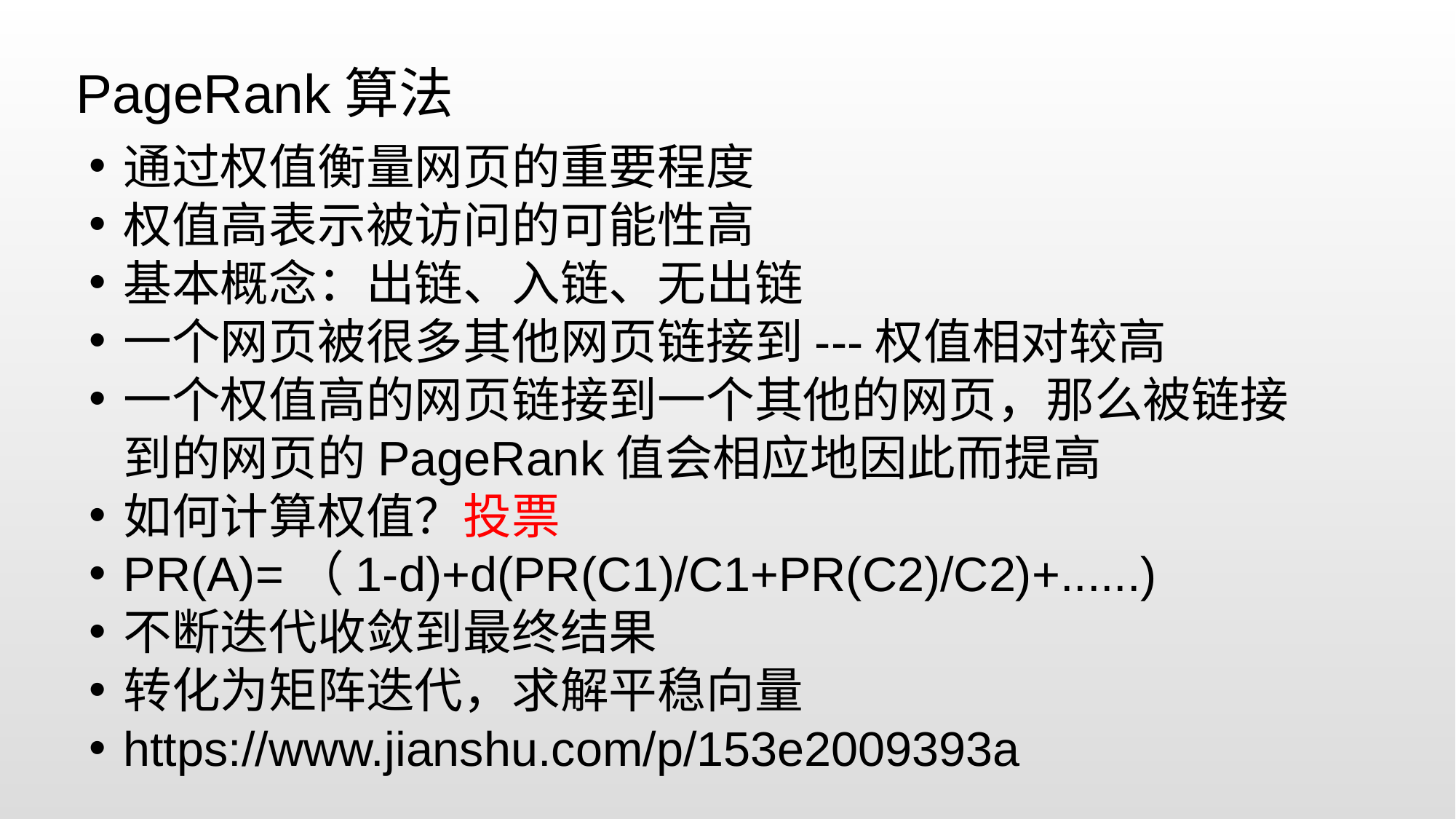

PageRank算法
通过权值衡量网页的重要程度
权值高表示被访问的可能性高
基本概念：出链、入链、无出链
一个网页被很多其他网页链接到---权值相对较高
一个权值高的网页链接到一个其他的网页，那么被链接到的网页的PageRank值会相应地因此而提高
如何计算权值？投票
PR(A)=（1-d)+d(PR(C1)/C1+PR(C2)/C2)+......)
不断迭代收敛到最终结果
转化为矩阵迭代，求解平稳向量
https://www.jianshu.com/p/153e2009393a